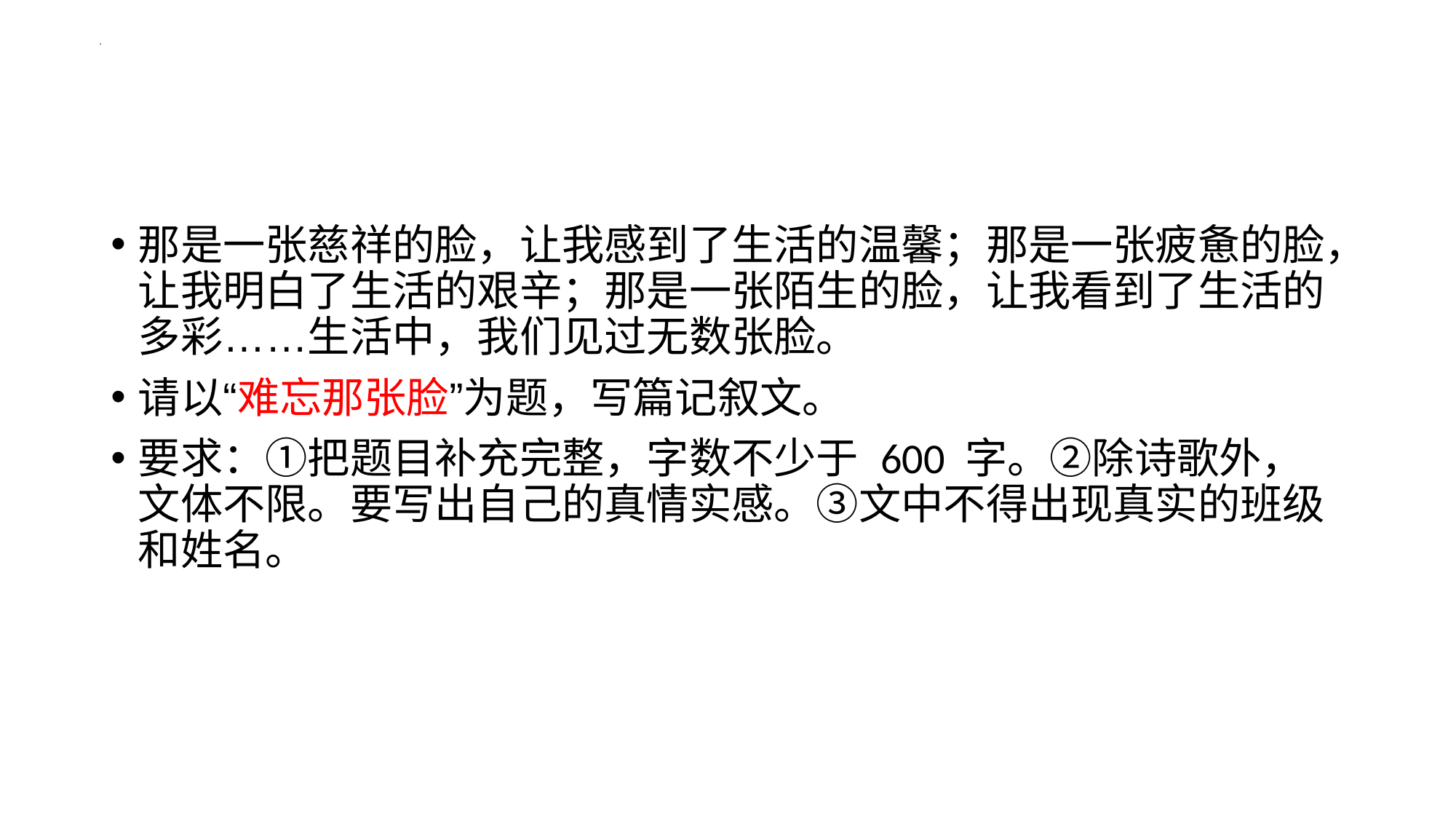

#
那是一张慈祥的脸，让我感到了生活的温馨；那是一张疲惫的脸，让我明白了生活的艰辛；那是一张陌生的脸，让我看到了生活的多彩……生活中，我们见过无数张脸。
请以“难忘那张脸”为题，写篇记叙文。
要求：①把题目补充完整，字数不少于 600 字。②除诗歌外，文体不限。要写出自己的真情实感。③文中不得出现真实的班级和姓名。